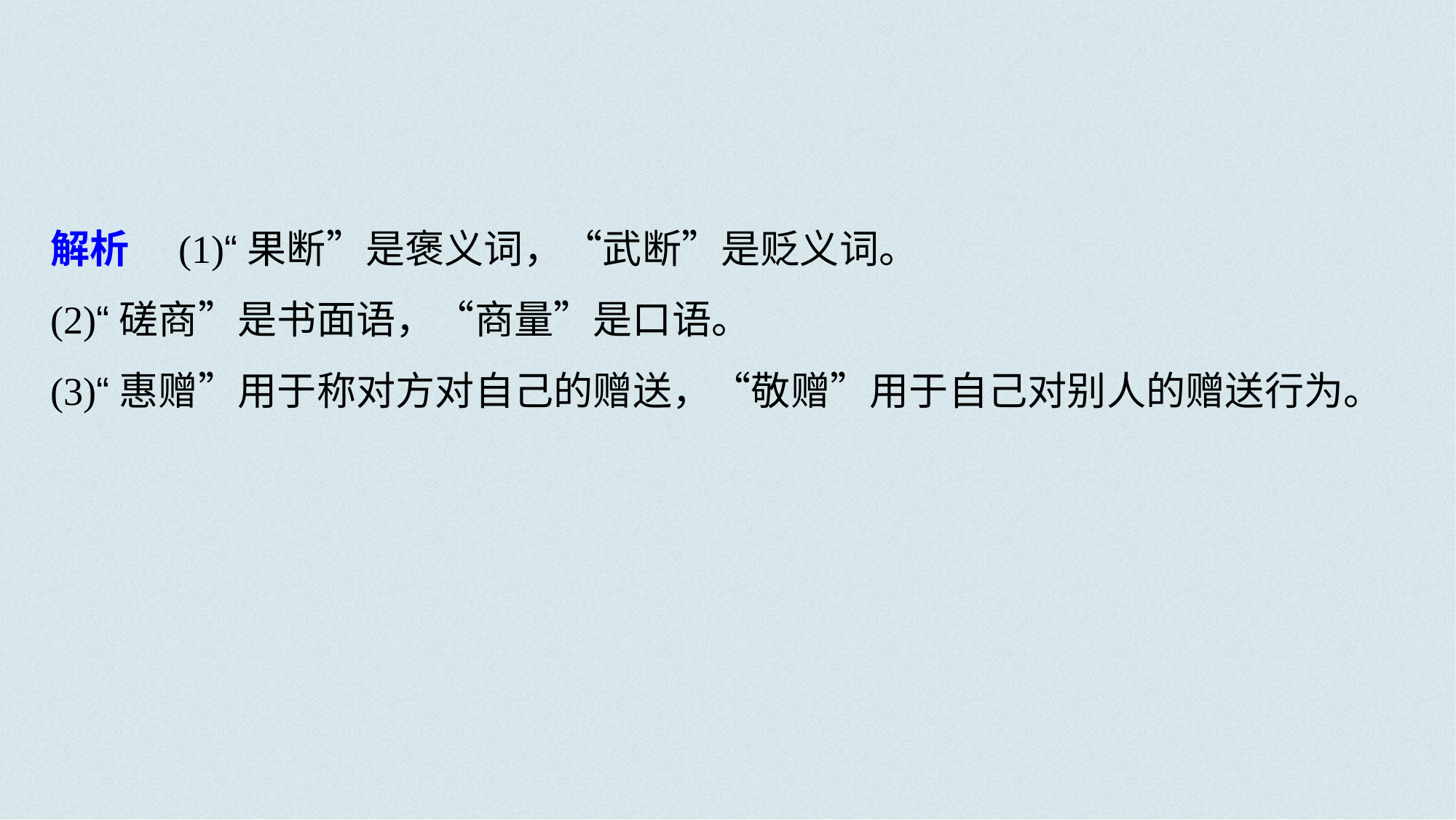

解析　(1)“果断”是褒义词，“武断”是贬义词。
(2)“磋商”是书面语，“商量”是口语。
(3)“惠赠”用于称对方对自己的赠送，“敬赠”用于自己对别人的赠送行为。